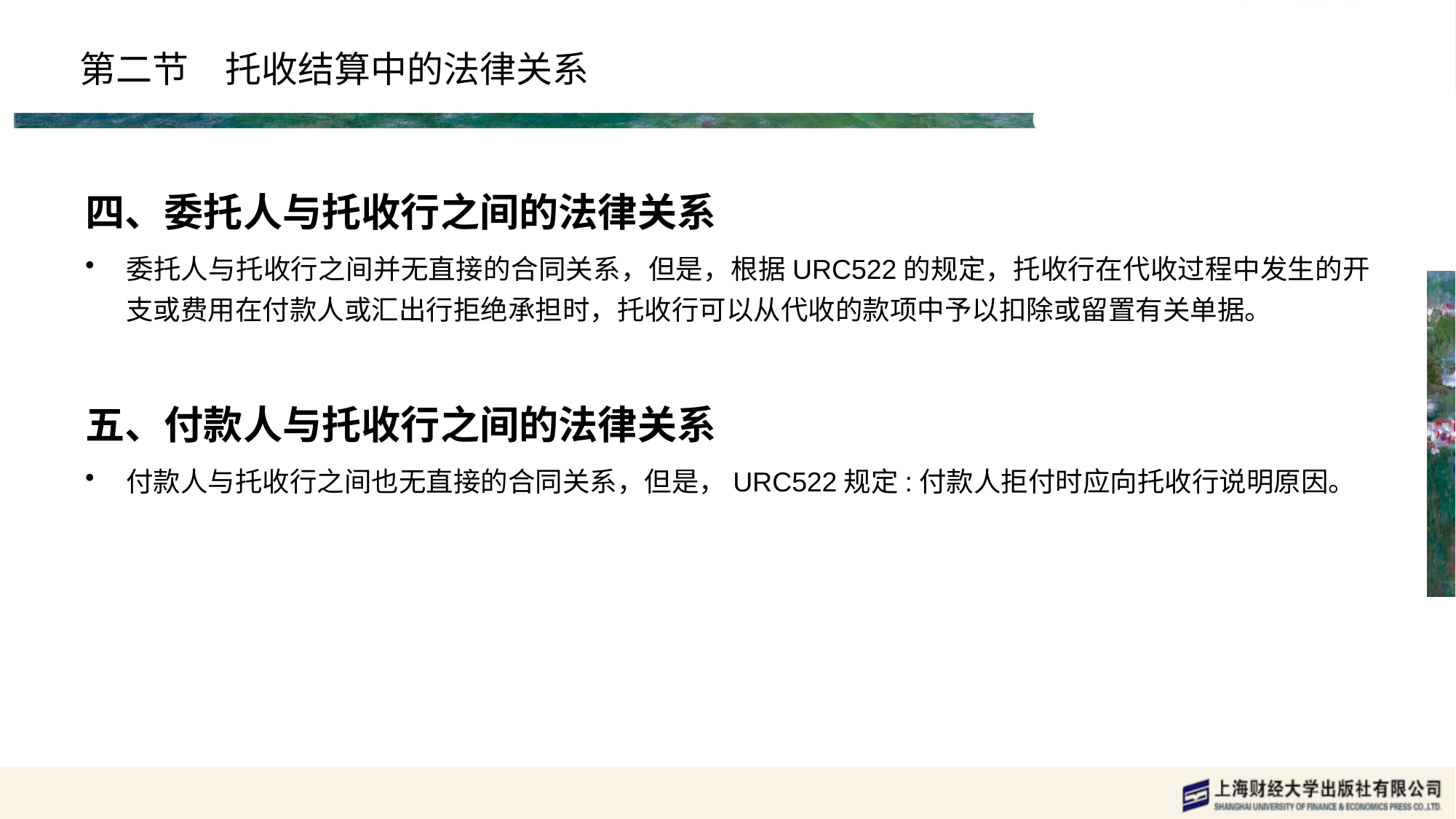

# 第二节　托收结算中的法律关系
四、委托人与托收行之间的法律关系
委托人与托收行之间并无直接的合同关系，但是，根据URC522的规定，托收行在代收过程中发生的开支或费用在付款人或汇出行拒绝承担时，托收行可以从代收的款项中予以扣除或留置有关单据。

五、付款人与托收行之间的法律关系
付款人与托收行之间也无直接的合同关系，但是，URC522规定:付款人拒付时应向托收行说明原因。